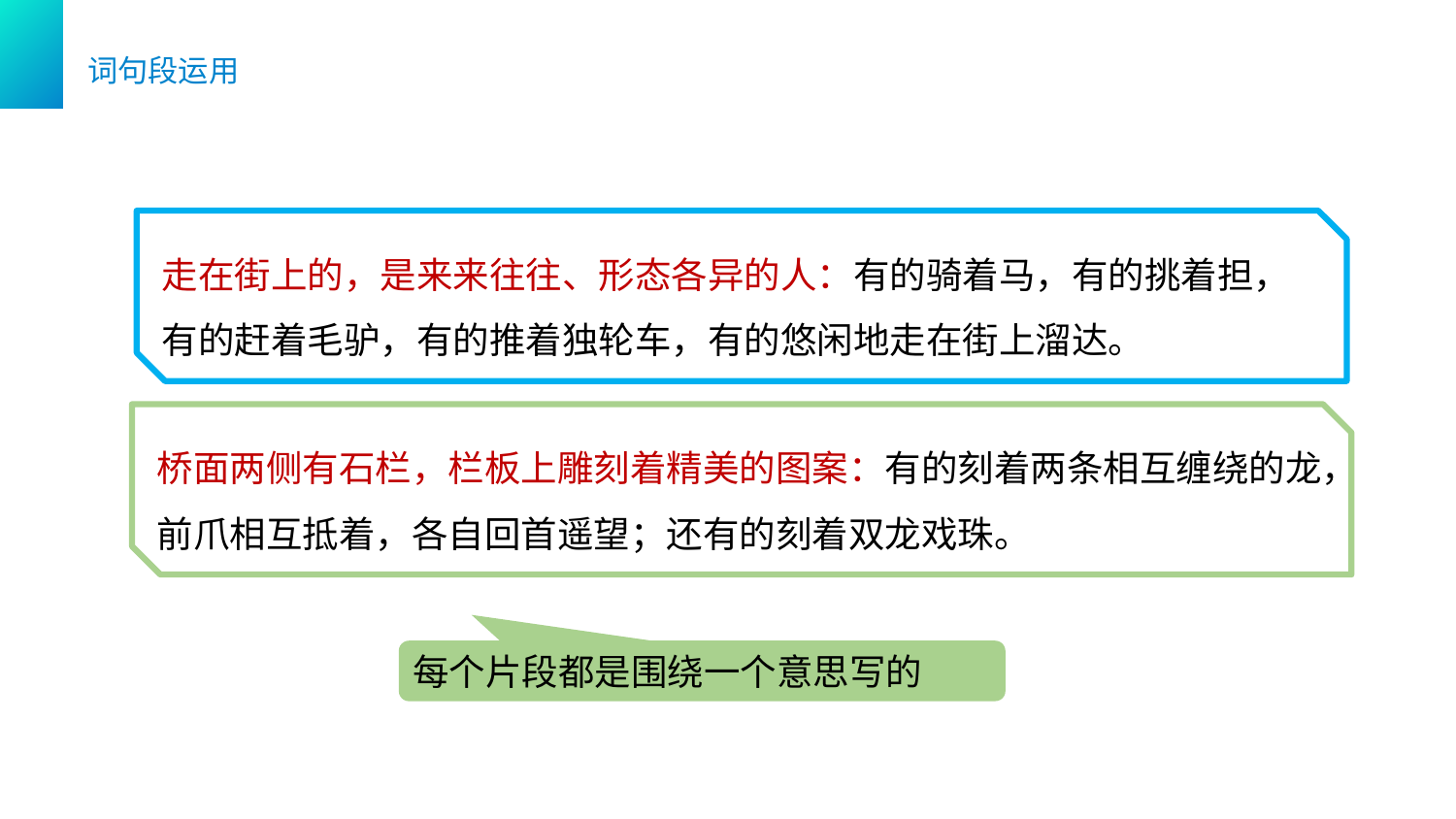

词句段运用
走在街上的，是来来往往、形态各异的人：有的骑着马，有的挑着担，有的赶着毛驴，有的推着独轮车，有的悠闲地走在街上溜达。
桥面两侧有石栏，栏板上雕刻着精美的图案：有的刻着两条相互缠绕的龙，前爪相互抵着，各自回首遥望；还有的刻着双龙戏珠。
每个片段都是围绕一个意思写的